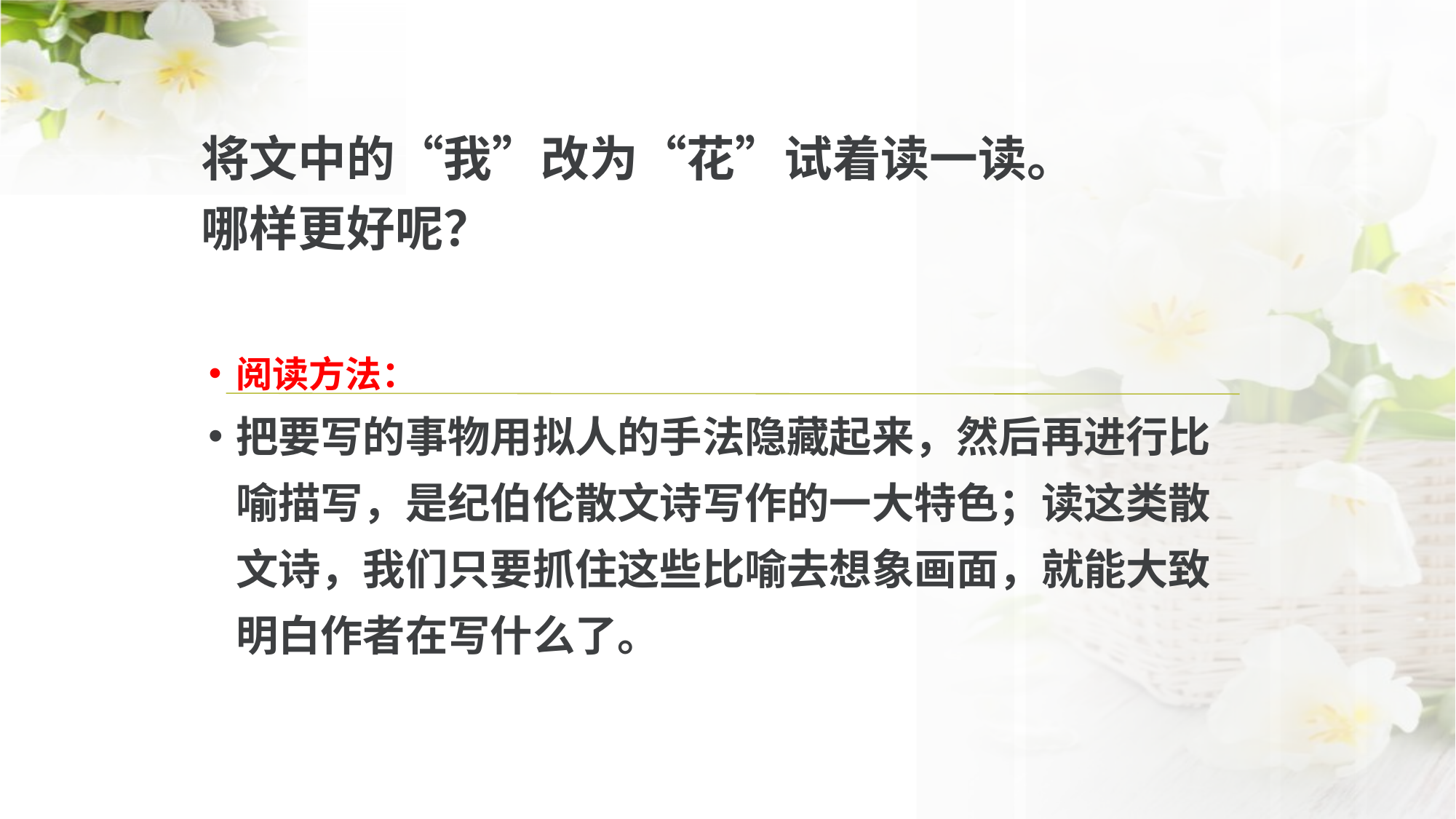

将文中的“我”改为“花”试着读一读。
哪样更好呢？
阅读方法：
把要写的事物用拟人的手法隐藏起来，然后再进行比喻描写，是纪伯伦散文诗写作的一大特色；读这类散文诗，我们只要抓住这些比喻去想象画面，就能大致明白作者在写什么了。